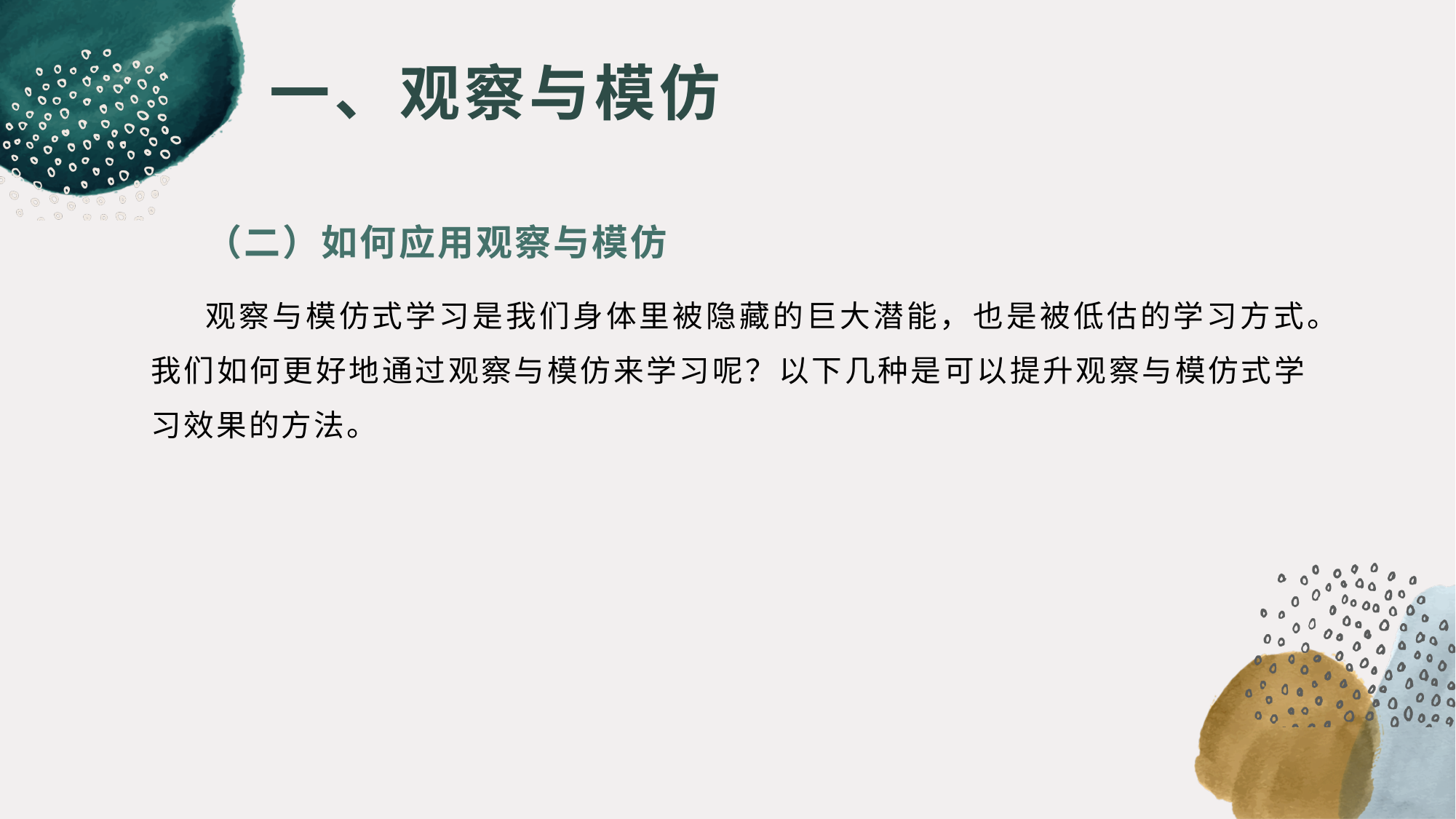

# 一、观察与模仿
（二）如何应用观察与模仿
观察与模仿式学习是我们身体里被隐藏的巨大潜能，也是被低估的学习方式。我们如何更好地通过观察与模仿来学习呢？以下几种是可以提升观察与模仿式学习效果的方法。